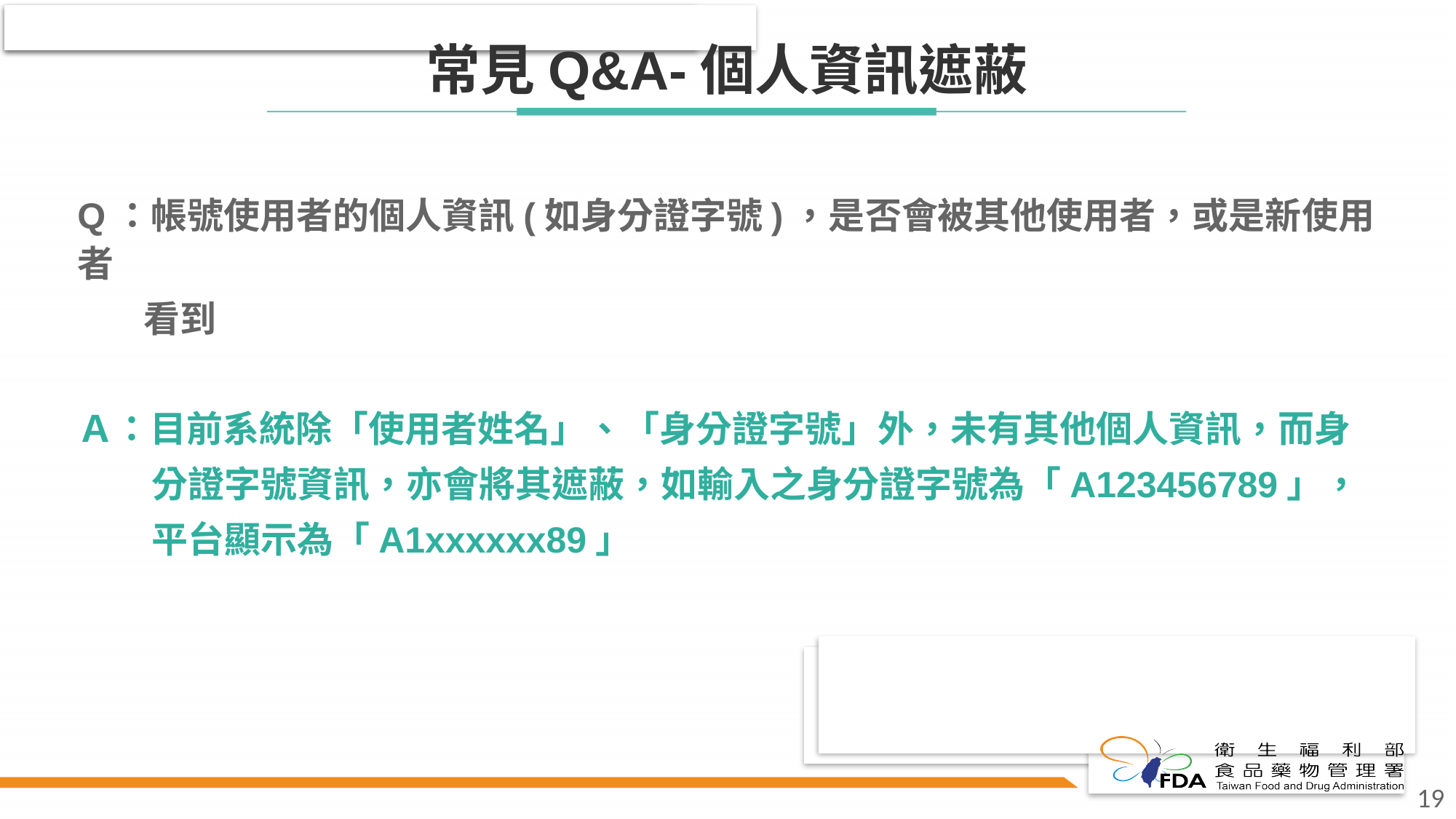

# 常見Q&A-個人資訊遮蔽

Q：帳號使用者的個人資訊(如身分證字號)，是否會被其他使用者，或是新使用者
       看到

Ａ：目前系統除「使用者姓名」、「身分證字號」外，未有其他個人資訊，而身
        分證字號資訊，亦會將其遮蔽，如輸入之身分證字號為「A123456789」，
        平台顯示為「A1xxxxxx89」